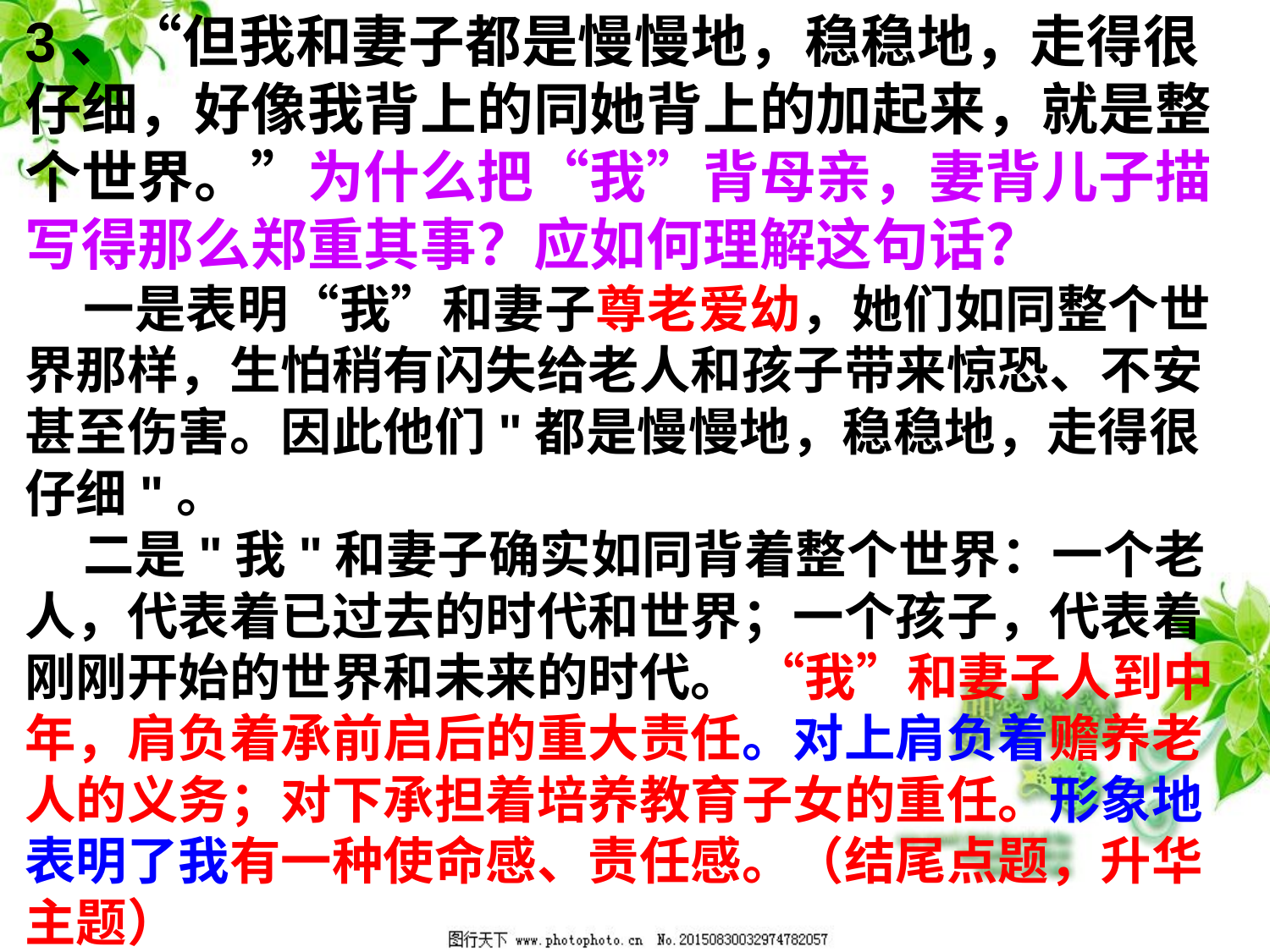

3、“但我和妻子都是慢慢地，稳稳地，走得很仔细，好像我背上的同她背上的加起来，就是整个世界。”为什么把“我”背母亲，妻背儿子描写得那么郑重其事？应如何理解这句话？
    一是表明“我”和妻子尊老爱幼，她们如同整个世界那样，生怕稍有闪失给老人和孩子带来惊恐、不安甚至伤害。因此他们"都是慢慢地，稳稳地，走得很仔细"。
    二是"我"和妻子确实如同背着整个世界：一个老人，代表着已过去的时代和世界；一个孩子，代表着刚刚开始的世界和未来的时代。 “我”和妻子人到中年，肩负着承前启后的重大责任。对上肩负着赡养老人的义务；对下承担着培养教育子女的重任。形象地表明了我有一种使命感、责任感。（结尾点题，升华主题）